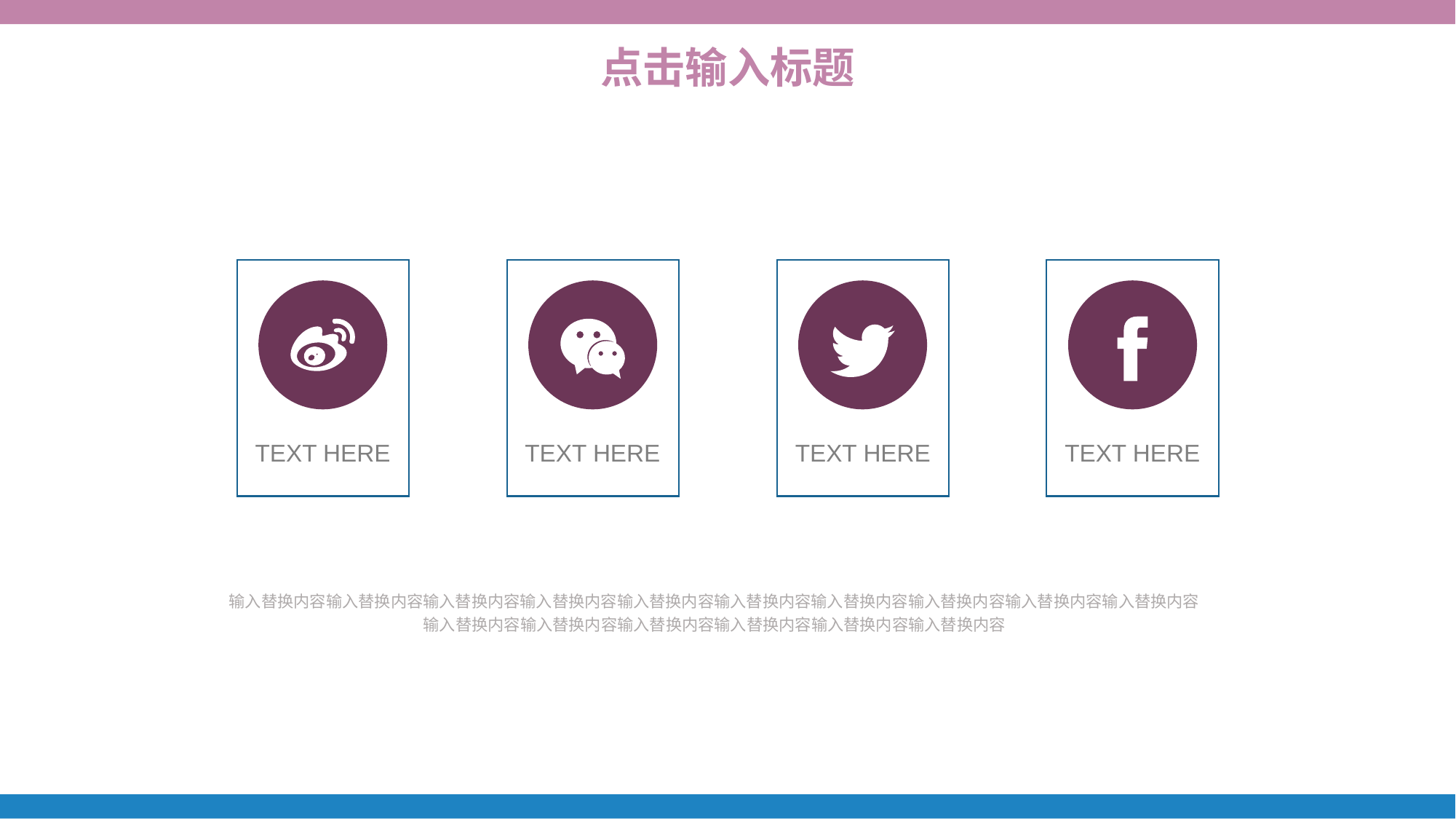

点击输入标题

TEXT HERE
TEXT HERE
TEXT HERE
TEXT HERE
输入替换内容输入替换内容输入替换内容输入替换内容输入替换内容输入替换内容输入替换内容输入替换内容输入替换内容输入替换内容输入替换内容输入替换内容输入替换内容输入替换内容输入替换内容输入替换内容